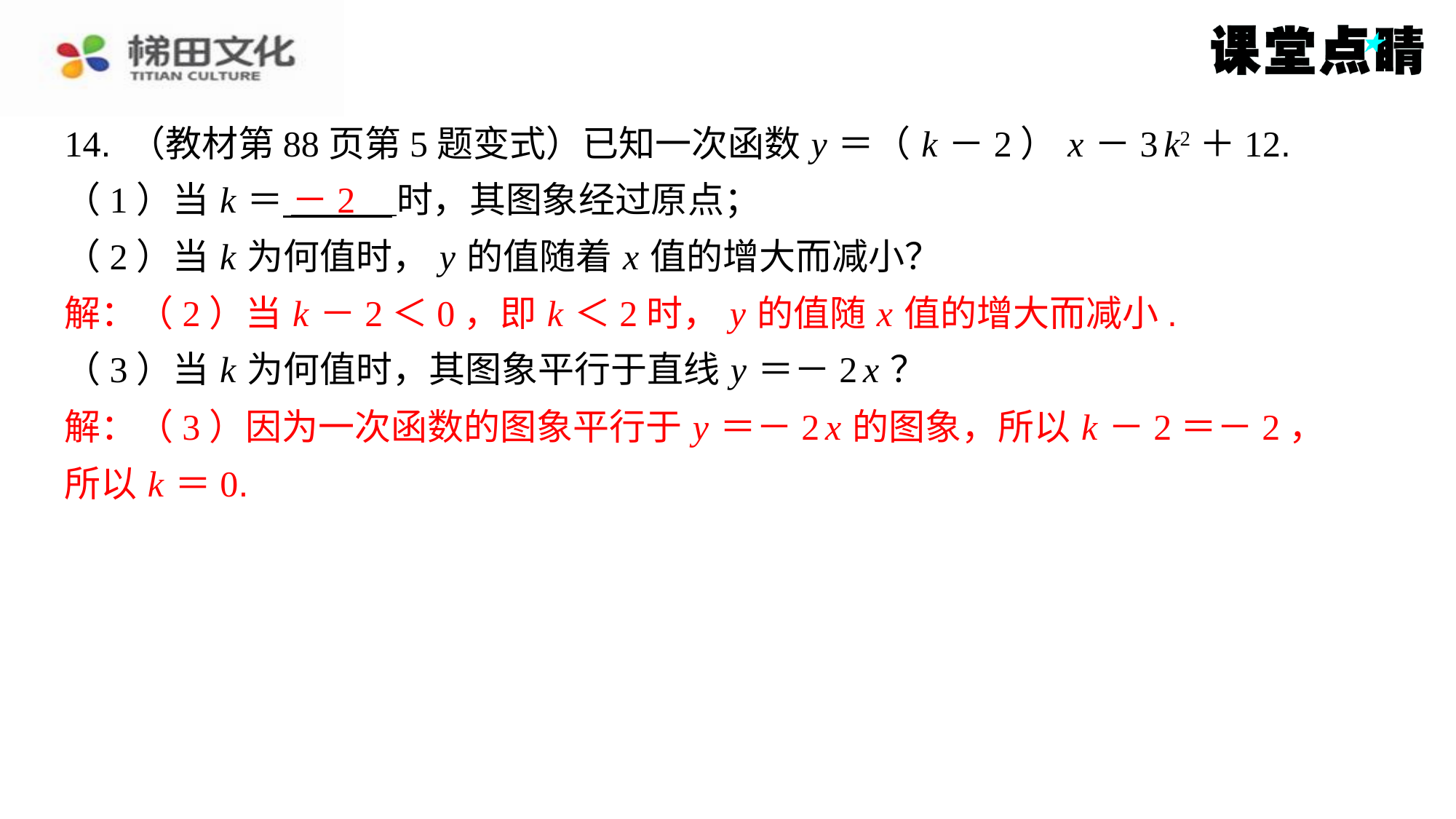

14. （教材第88页第5题变式）已知一次函数 y ＝（ k －2） x －3 k2＋12.
（1）当 k ＝                 时，其图象经过原点；
－2
（2）当 k 为何值时， y 的值随着 x 值的增大而减小？
解：（2）当 k －2＜0，即 k ＜2时， y 的值随 x 值的增大而减小.
（3）当 k 为何值时，其图象平行于直线 y ＝－2 x ？
解：（3）因为一次函数的图象平行于 y ＝－2 x 的图象，所以 k －2＝－2，
所以 k ＝0.
解：（2）当 k －2＜0，即 k ＜2时， y 的值随 x 值的增大而减小.
解：（3）因为一次函数的图象平行于 y ＝－2 x 的图象，所以 k －2＝－2，
所以 k ＝0.